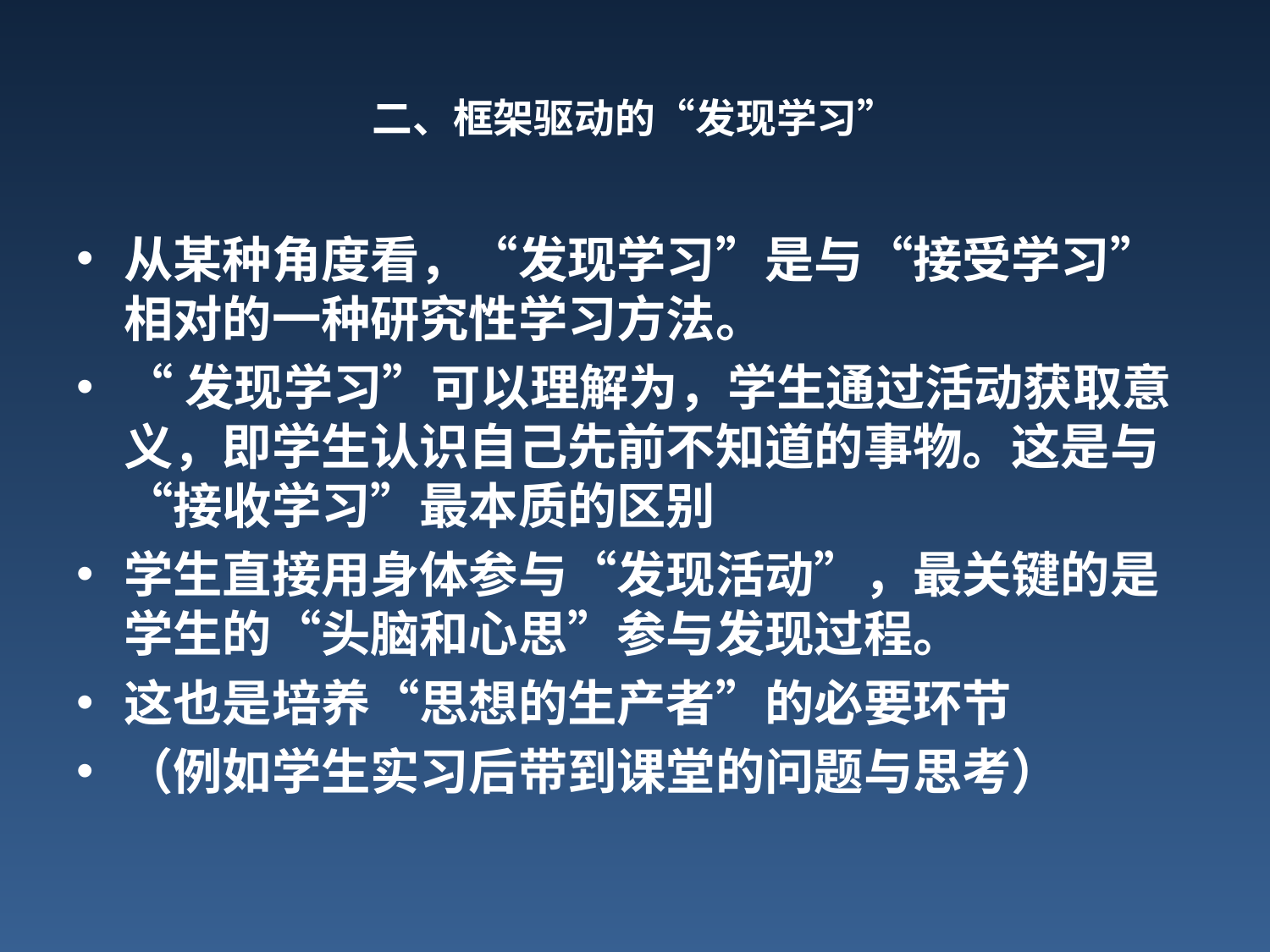

# 二、框架驱动的“发现学习”
从某种角度看，“发现学习”是与“接受学习”相对的一种研究性学习方法。
“发现学习”可以理解为，学生通过活动获取意义，即学生认识自己先前不知道的事物。这是与“接收学习”最本质的区别
学生直接用身体参与“发现活动”，最关键的是学生的“头脑和心思”参与发现过程。
这也是培养“思想的生产者”的必要环节
（例如学生实习后带到课堂的问题与思考）